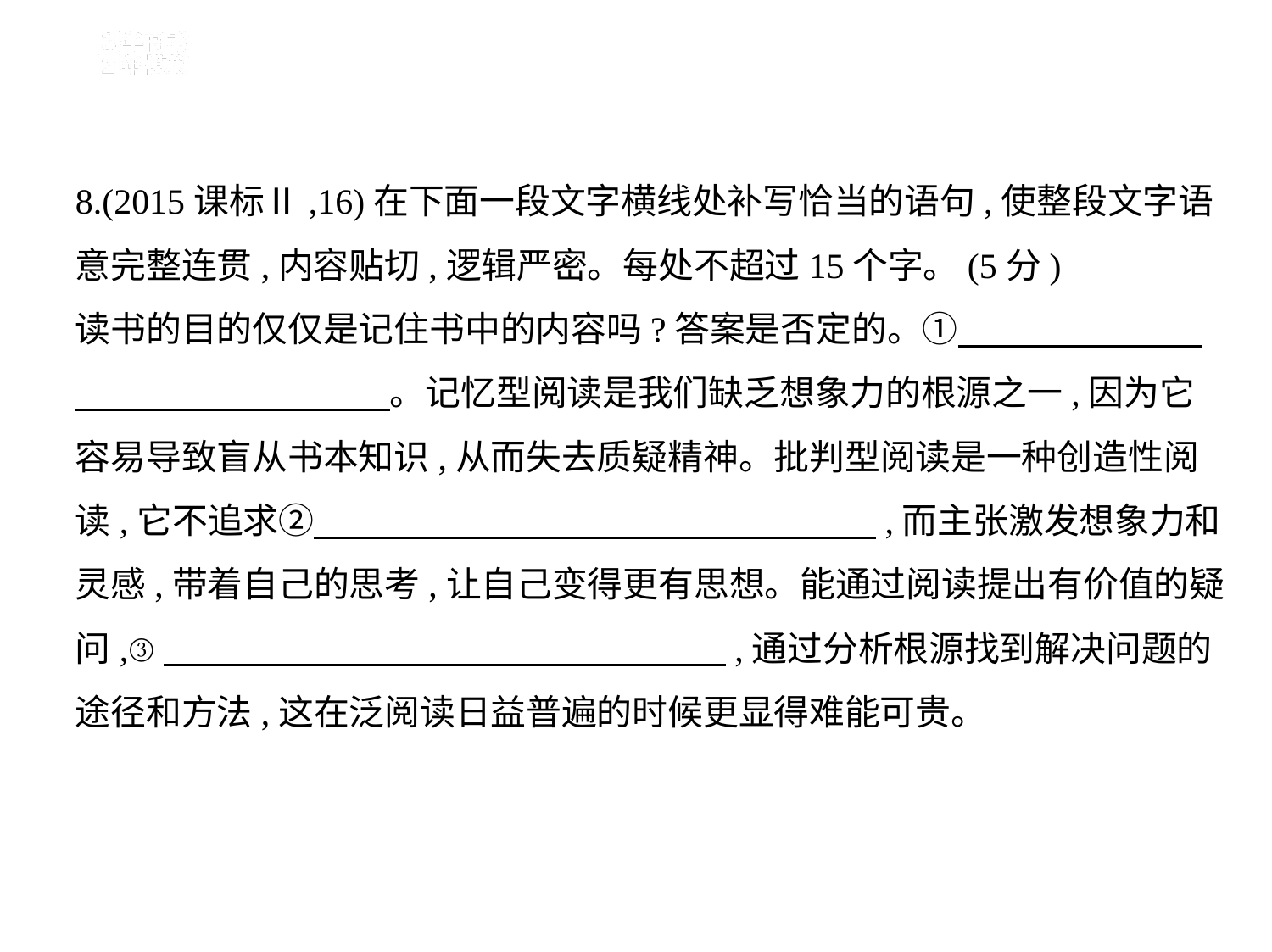

8.(2015课标Ⅱ,16)在下面一段文字横线处补写恰当的语句,使整段文字语
意完整连贯,内容贴切,逻辑严密。每处不超过15个字。(5分)
读书的目的仅仅是记住书中的内容吗?答案是否定的。①　　　　　　    
　　　　　　　　    。记忆型阅读是我们缺乏想象力的根源之一,因为它
容易导致盲从书本知识,从而失去质疑精神。批判型阅读是一种创造性阅
读,它不追求②　　　　　　　　　　　　　　　    ,而主张激发想象力和
灵感,带着自己的思考,让自己变得更有思想。能通过阅读提出有价值的疑
问,③　　　　　　　　　　　　　　　    ,通过分析根源找到解决问题的
途径和方法,这在泛阅读日益普遍的时候更显得难能可贵。